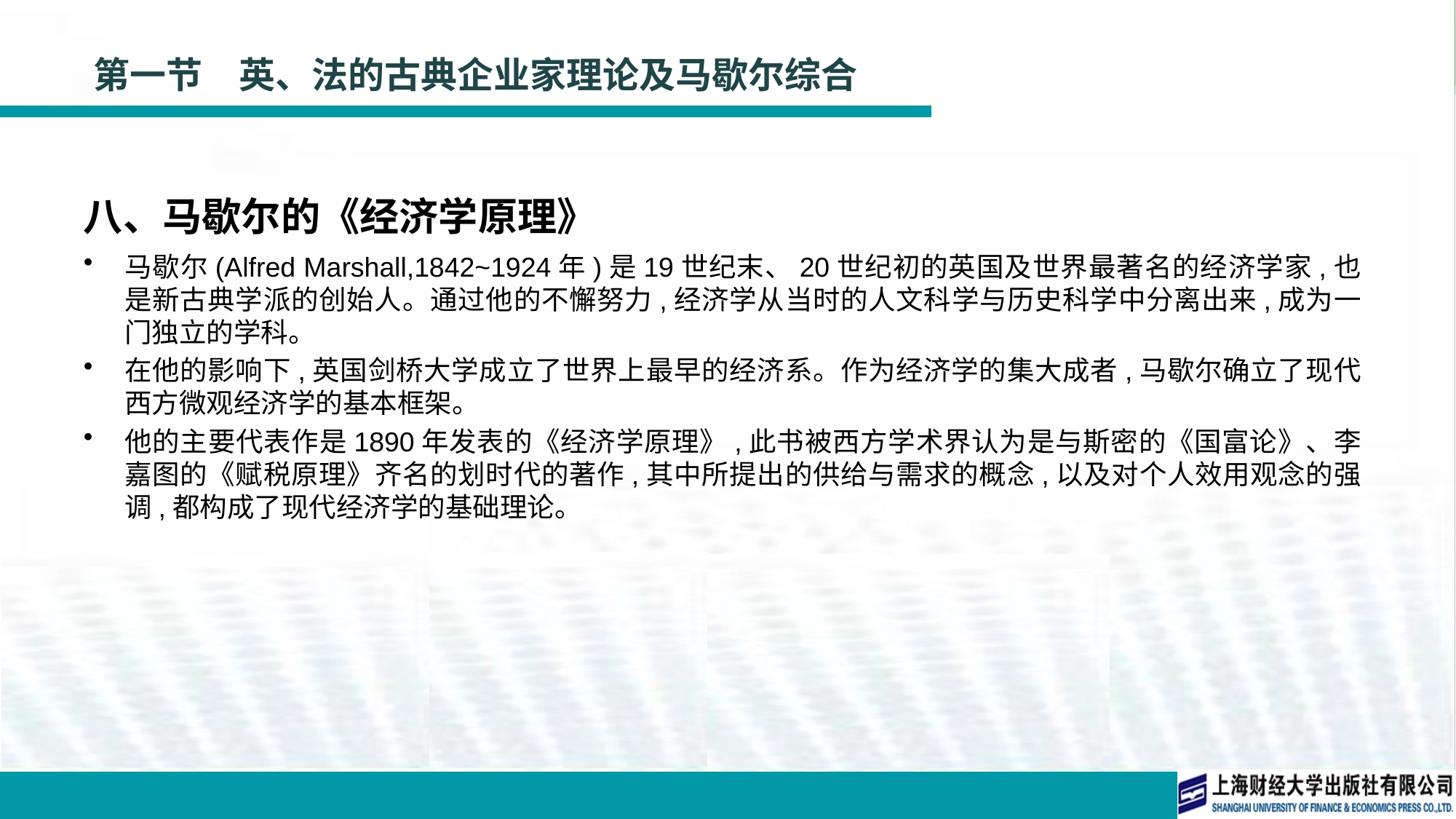

# 第一节　英、法的古典企业家理论及马歇尔综合
八、马歇尔的《经济学原理》
马歇尔(Alfred Marshall,1842~1924年)是19世纪末、20世纪初的英国及世界最著名的经济学家,也是新古典学派的创始人。通过他的不懈努力,经济学从当时的人文科学与历史科学中分离出来,成为一门独立的学科。
在他的影响下,英国剑桥大学成立了世界上最早的经济系。作为经济学的集大成者,马歇尔确立了现代西方微观经济学的基本框架。
他的主要代表作是1890年发表的《经济学原理》,此书被西方学术界认为是与斯密的《国富论》、李嘉图的《赋税原理》齐名的划时代的著作,其中所提出的供给与需求的概念,以及对个人效用观念的强调,都构成了现代经济学的基础理论。